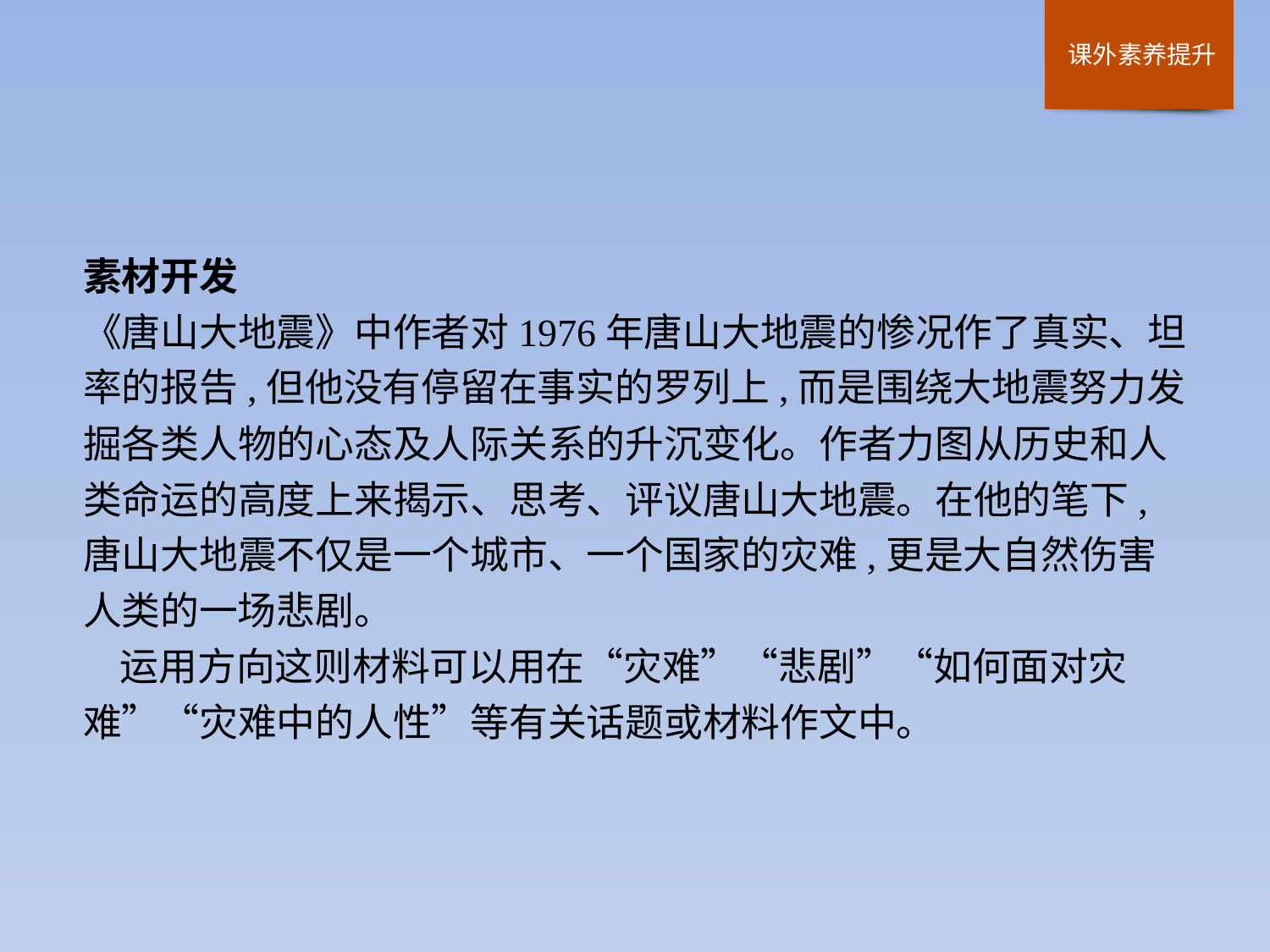

素材开发
《唐山大地震》中作者对1976年唐山大地震的惨况作了真实、坦率的报告,但他没有停留在事实的罗列上,而是围绕大地震努力发掘各类人物的心态及人际关系的升沉变化。作者力图从历史和人类命运的高度上来揭示、思考、评议唐山大地震。在他的笔下,唐山大地震不仅是一个城市、一个国家的灾难,更是大自然伤害人类的一场悲剧。
运用方向这则材料可以用在“灾难”“悲剧”“如何面对灾难”“灾难中的人性”等有关话题或材料作文中。